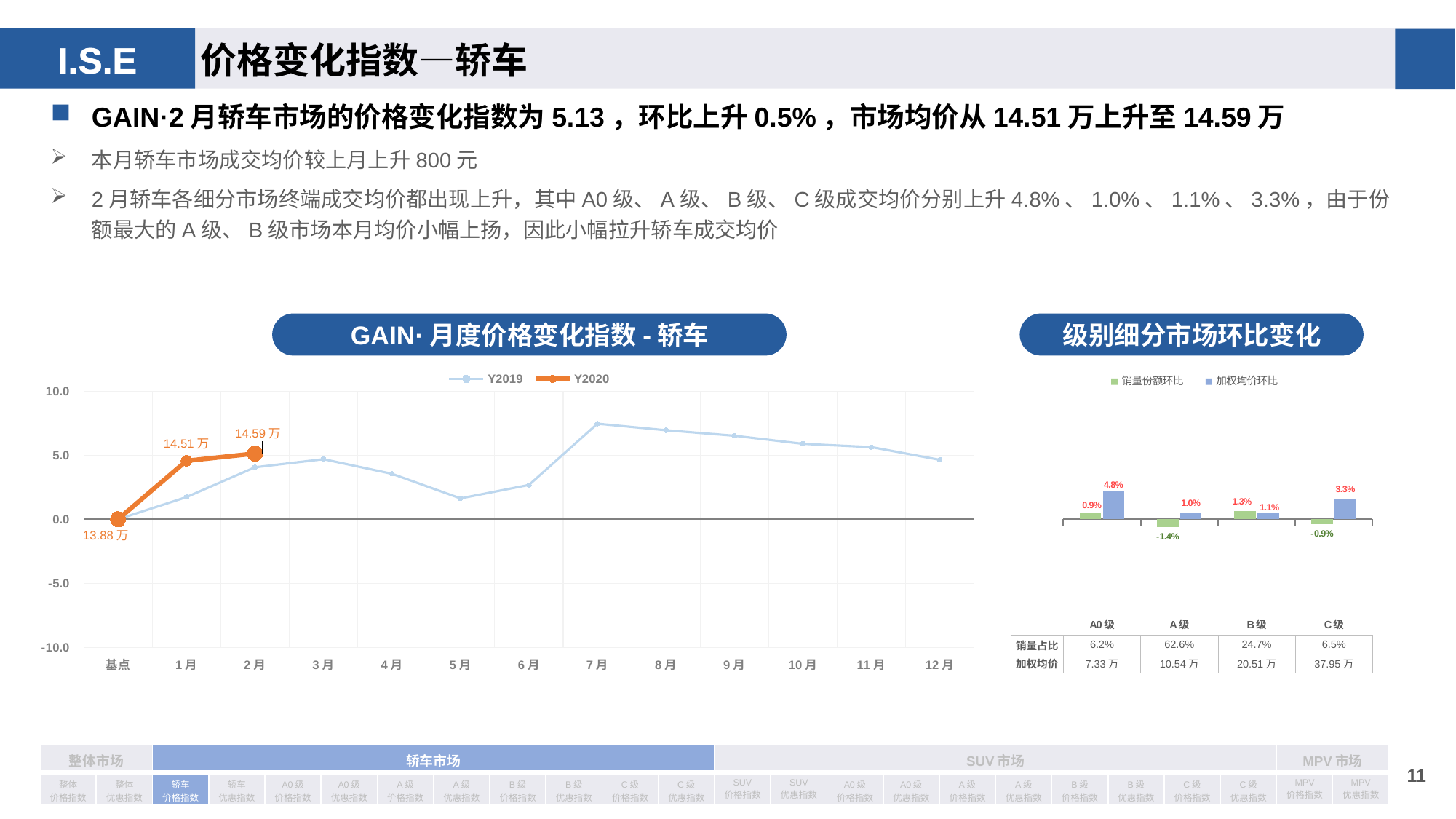

价格变化指数—轿车
GAIN·2月轿车市场的价格变化指数为5.13，环比上升0.5%，市场均价从14.51万上升至14.59万
本月轿车市场成交均价较上月上升800元
2月轿车各细分市场终端成交均价都出现上升，其中A0级、A级、B级、C级成交均价分别上升4.8%、1.0%、1.1%、3.3%，由于份额最大的A级、B级市场本月均价小幅上扬，因此小幅拉升轿车成交均价
GAIN·月度价格变化指数-轿车

级别细分市场环比变化

### Chart

| Category | Y2019 | Y2020 |
|---|---|---|
| 基点 | 0.0 | 0.0 |
| 1月 | 1.73 | 4.56 |
| 2月 | 4.06 | 5.13 |
| 3月 | 4.69 | None |
| 4月 | 3.55 | None |
| 5月 | 1.63 | None |
| 6月 | 2.68 | None |
| 7月 | 7.46 | None |
| 8月 | 6.95 | None |
| 9月 | 6.52 | None |
| 10月 | 5.89 | None |
| 11月 | 5.63 | None |
| 12月 | 4.64 | None |

### Chart

| Category | 销量份额环比 | 加权均价环比 |
|---|---|---|
| A0级 | 0.0093 | 0.048 |
| A级 | -0.0137 | 0.01 |
| B级 | 0.0134 | 0.011 |
| C级 | -0.009 | 0.033 |
| 销量占比 | 6.2% | 62.6% | 24.7% | 6.5% |
| --- | --- | --- | --- | --- |
| 加权均价 | 7.33万 | 10.54万 | 20.51万 | 37.95万 |
| 整体市场 |  | 轿车市场 |  |  |  |  |  |  |  |  |  | SUV市场 |  |  |  |  |  |  |  |  |  | MPV市场 |  |
| --- | --- | --- | --- | --- | --- | --- | --- | --- | --- | --- | --- | --- | --- | --- | --- | --- | --- | --- | --- | --- | --- | --- | --- |
| 整体 价格指数 | 整体 优惠指数 | 轿车 价格指数 | 轿车 优惠指数 | A0级 价格指数 | A0级 优惠指数 | A级 价格指数 | A级 优惠指数 | B级 价格指数 | B级 优惠指数 | C级 价格指数 | C级 优惠指数 | SUV 价格指数 | SUV 优惠指数 | A0级 价格指数 | A0级 优惠指数 | A级 价格指数 | A级 优惠指数 | B级 价格指数 | B级 优惠指数 | C级 价格指数 | C级 优惠指数 | MPV 价格指数 | MPV 优惠指数 |
11